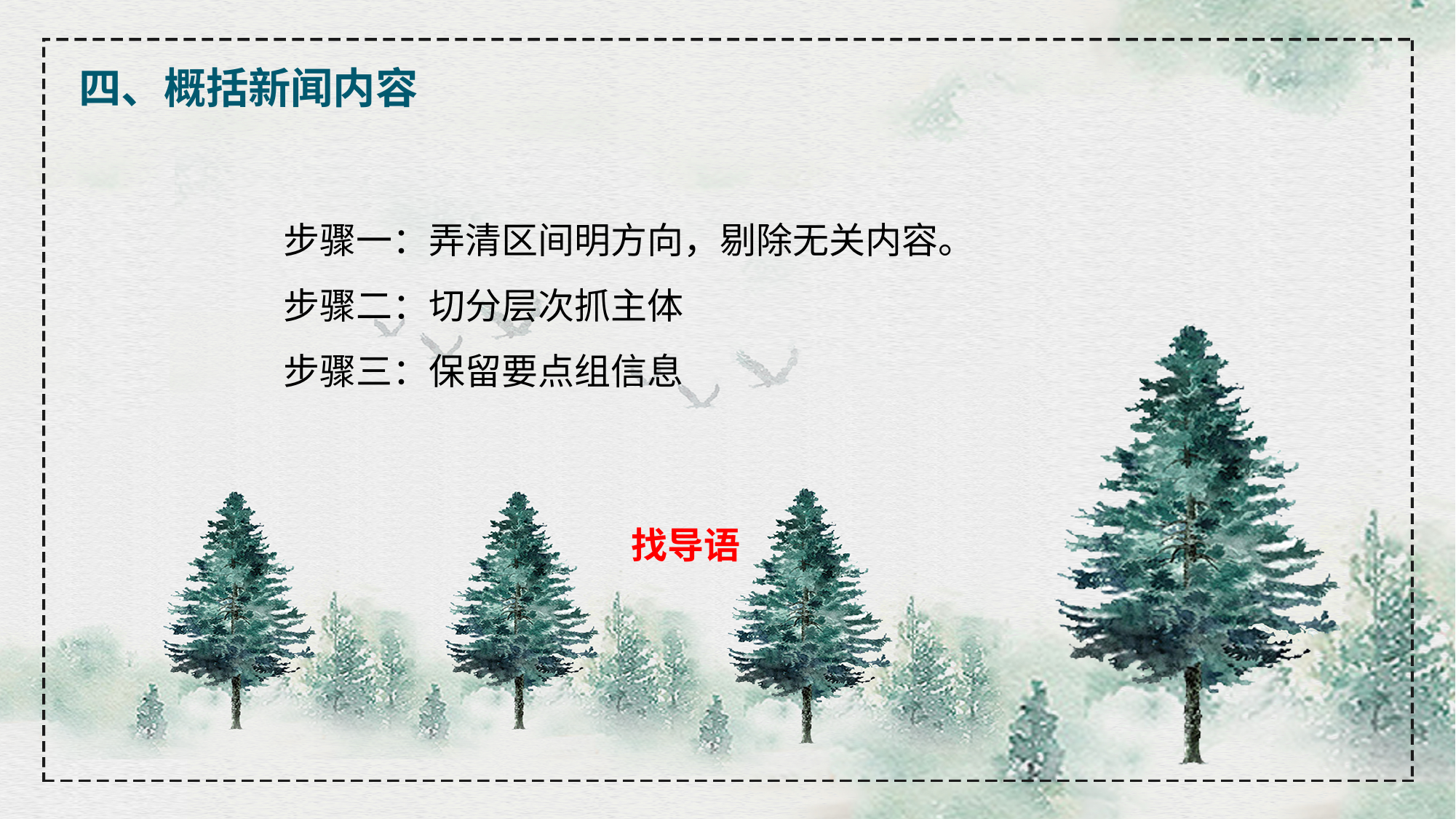

四、概括新闻内容
步骤一：弄清区间明方向，剔除无关内容。
步骤二：切分层次抓主体
步骤三：保留要点组信息
找导语